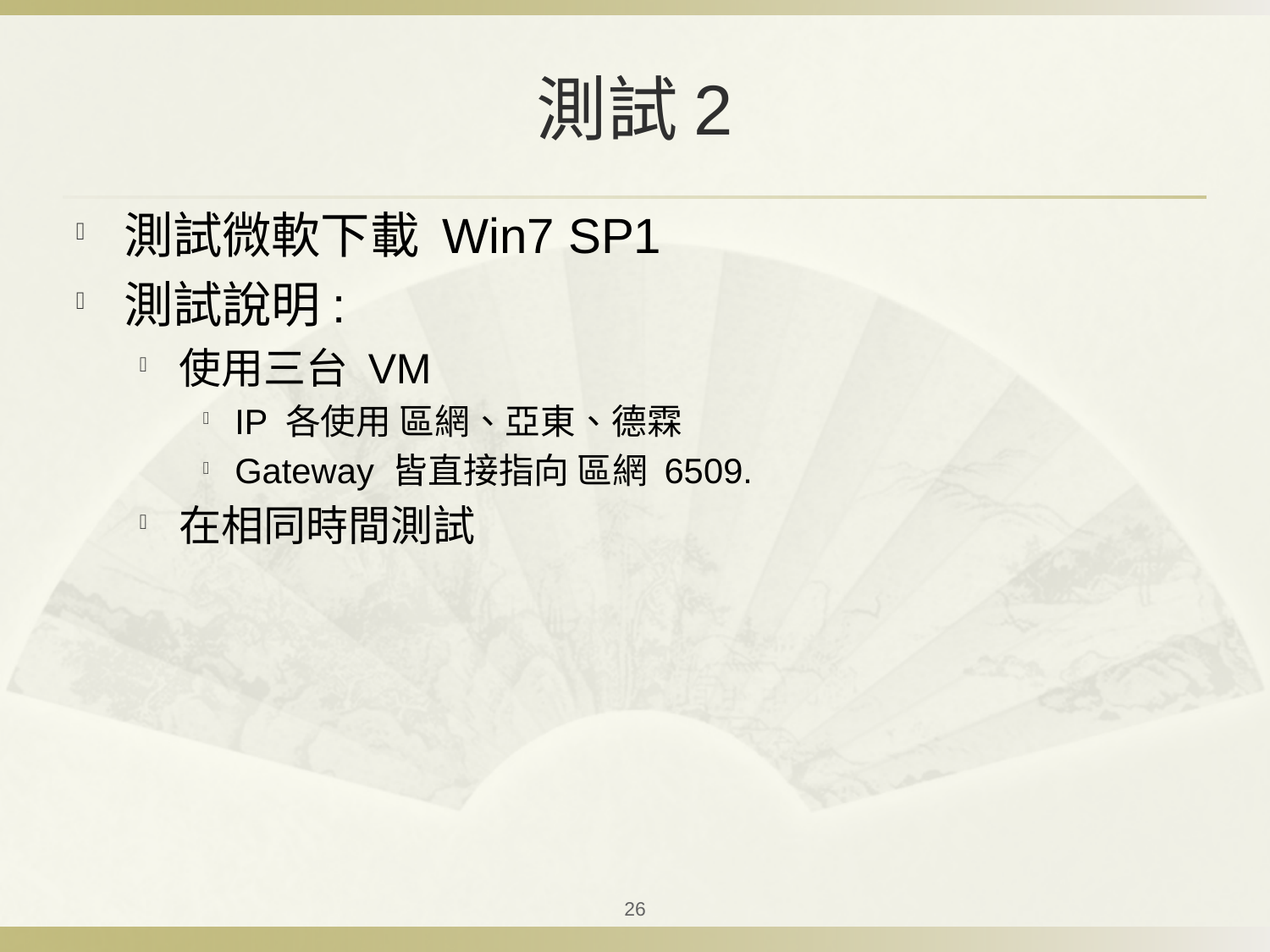

# 測試2
測試微軟下載 Win7 SP1
測試說明:
使用三台 VM
IP 各使用 區網、亞東、德霖
Gateway 皆直接指向 區網 6509.
在相同時間測試
26